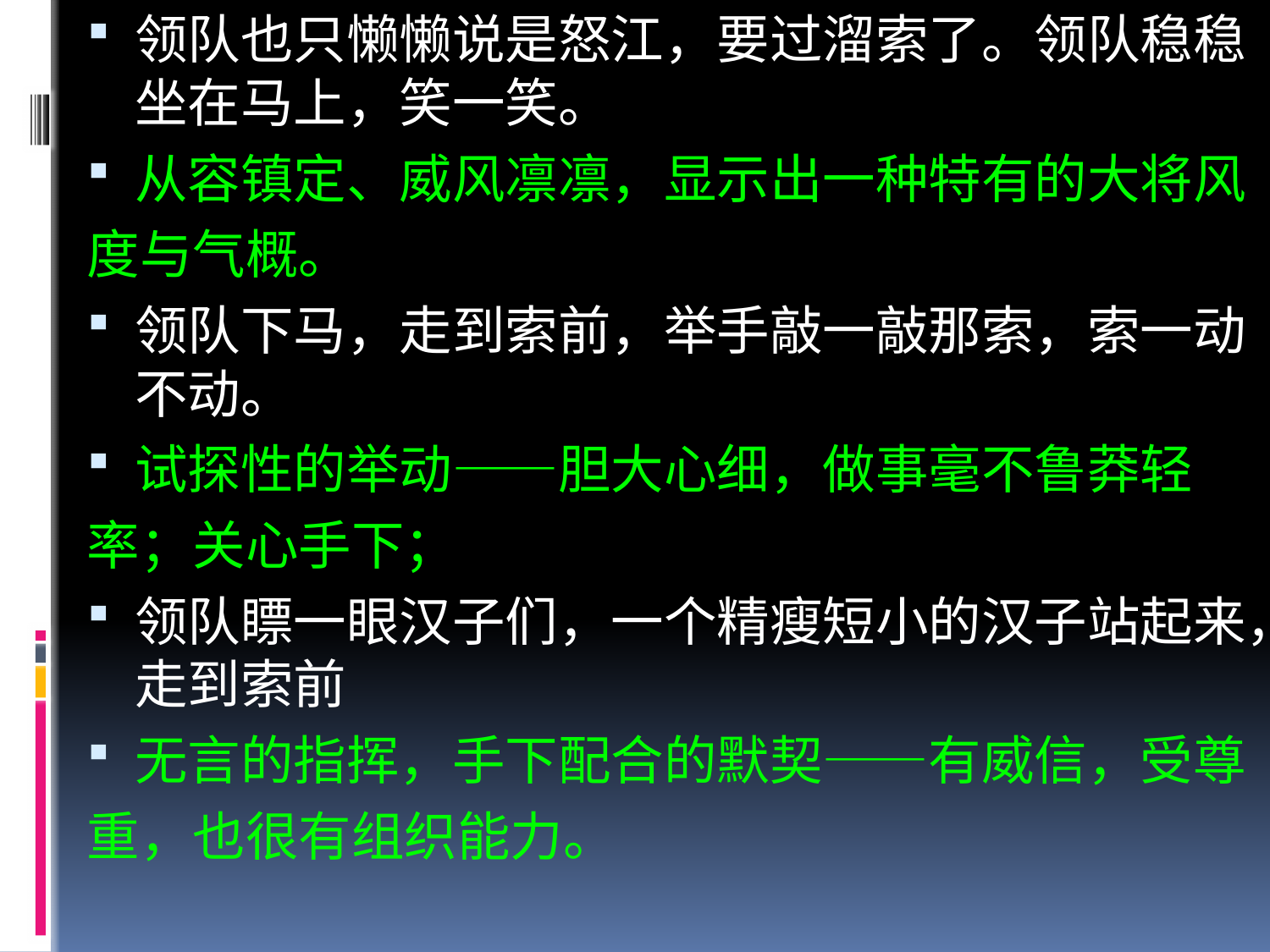

领队也只懒懒说是怒江，要过溜索了。领队稳稳坐在马上，笑一笑。
从容镇定、威风凛凛，显示出一种特有的大将风
度与气概。
领队下马，走到索前，举手敲一敲那索，索一动不动。
试探性的举动——胆大心细，做事毫不鲁莽轻
率；关心手下；
领队瞟一眼汉子们，一个精瘦短小的汉子站起来，走到索前
无言的指挥，手下配合的默契——有威信，受尊
重，也很有组织能力。